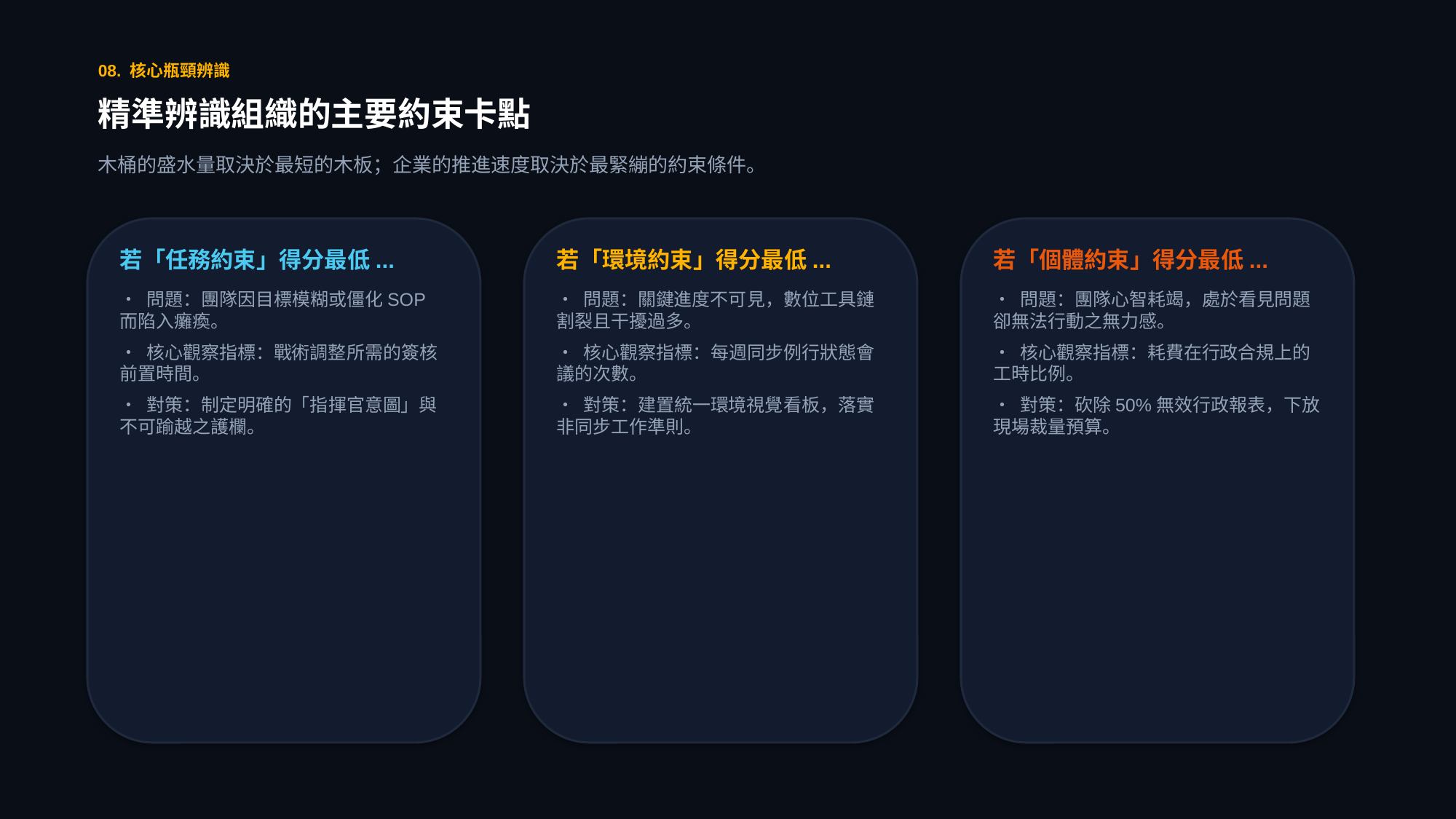

08. 核心瓶頸辨識
精準辨識組織的主要約束卡點
木桶的盛水量取決於最短的木板；企業的推進速度取決於最緊繃的約束條件。

若「任務約束」得分最低...
• 問題：團隊因目標模糊或僵化SOP而陷入癱瘓。
• 核心觀察指標：戰術調整所需的簽核前置時間。
• 對策：制定明確的「指揮官意圖」與不可踰越之護欄。
若「環境約束」得分最低...
• 問題：關鍵進度不可見，數位工具鏈割裂且干擾過多。
• 核心觀察指標：每週同步例行狀態會議的次數。
• 對策：建置統一環境視覺看板，落實非同步工作準則。
若「個體約束」得分最低...
• 問題：團隊心智耗竭，處於看見問題卻無法行動之無力感。
• 核心觀察指標：耗費在行政合規上的工時比例。
• 對策：砍除50%無效行政報表，下放現場裁量預算。